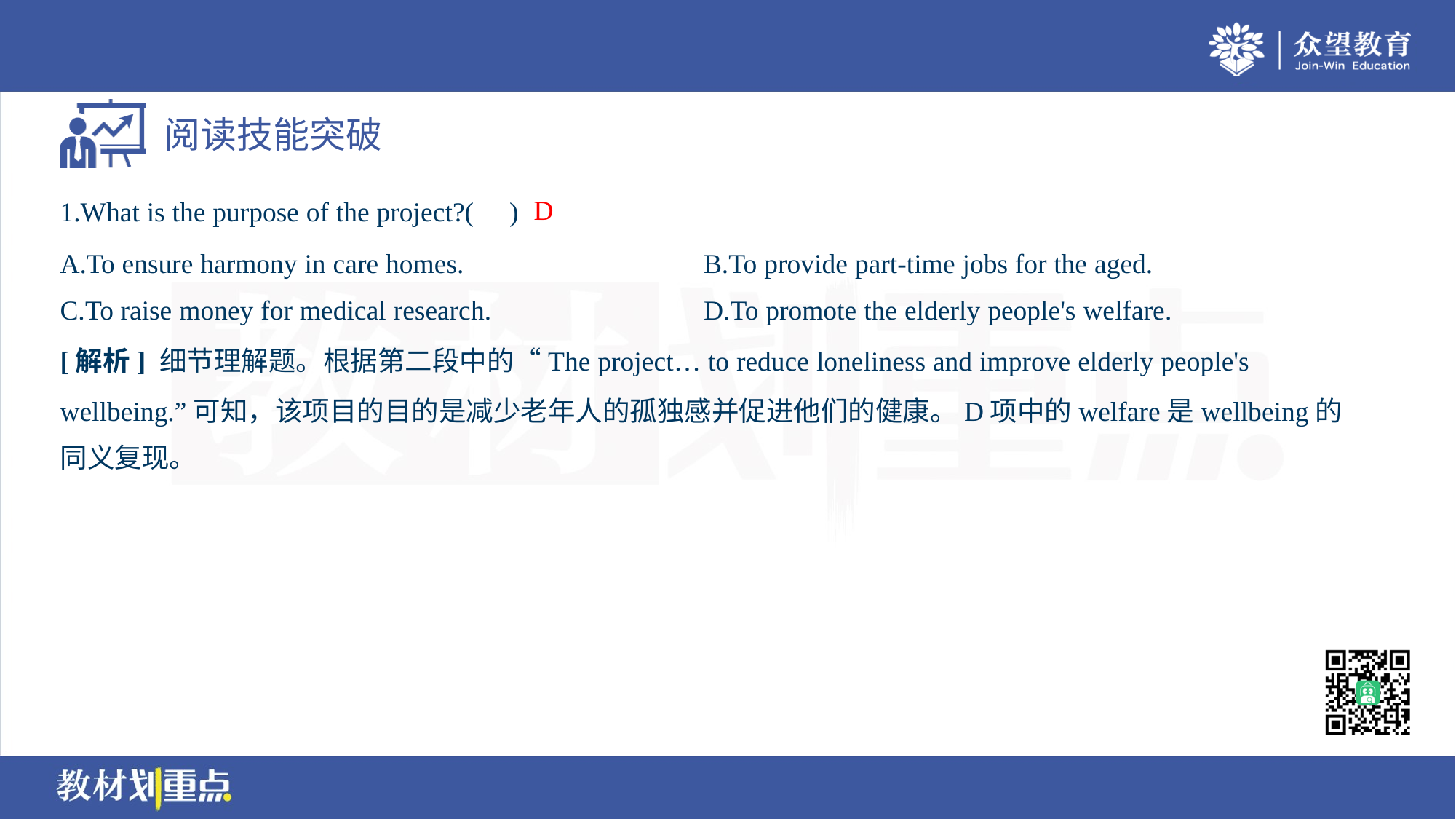

D
1.What is the purpose of the project?(     )
A.To ensure harmony in care homes.	B.To provide part-time jobs for the aged.
C.To raise money for medical research.	D.To promote the elderly people's welfare.
[解析] 细节理解题。根据第二段中的“The project… to reduce loneliness and improve elderly people's
wellbeing.”可知，该项目的目的是减少老年人的孤独感并促进他们的健康。D项中的welfare是wellbeing的
同义复现。